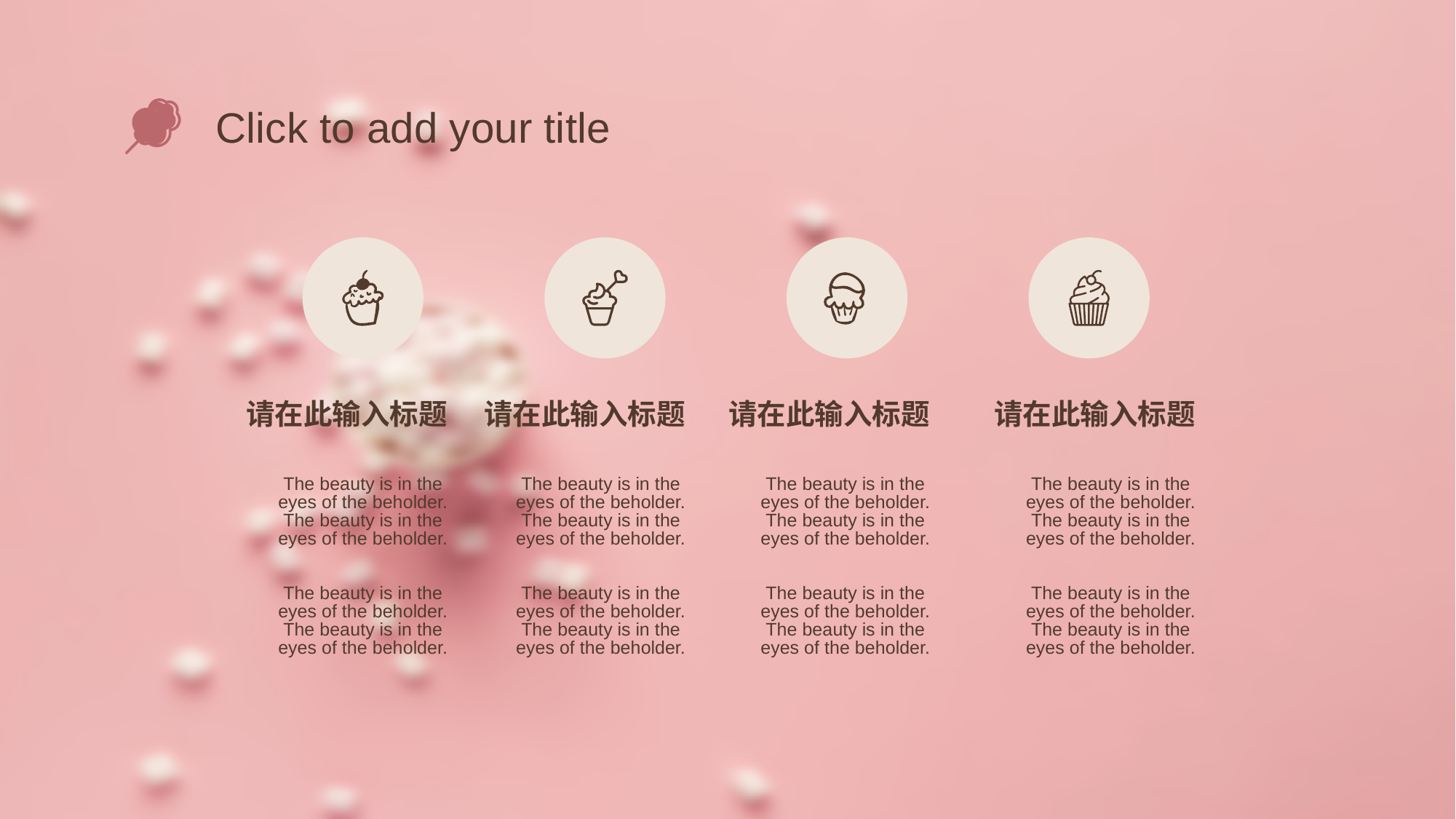

Click to add your title

请在此输入标题
请在此输入标题
请在此输入标题
请在此输入标题
The beauty is in the eyes of the beholder. The beauty is in the eyes of the beholder.

The beauty is in the eyes of the beholder. The beauty is in the eyes of the beholder.

The beauty is in the eyes of the beholder. The beauty is in the eyes of the beholder.

The beauty is in the eyes of the beholder. The beauty is in the eyes of the beholder.

The beauty is in the eyes of the beholder. The beauty is in the eyes of the beholder.

The beauty is in the eyes of the beholder. The beauty is in the eyes of the beholder.

The beauty is in the eyes of the beholder. The beauty is in the eyes of the beholder.

The beauty is in the eyes of the beholder. The beauty is in the eyes of the beholder.